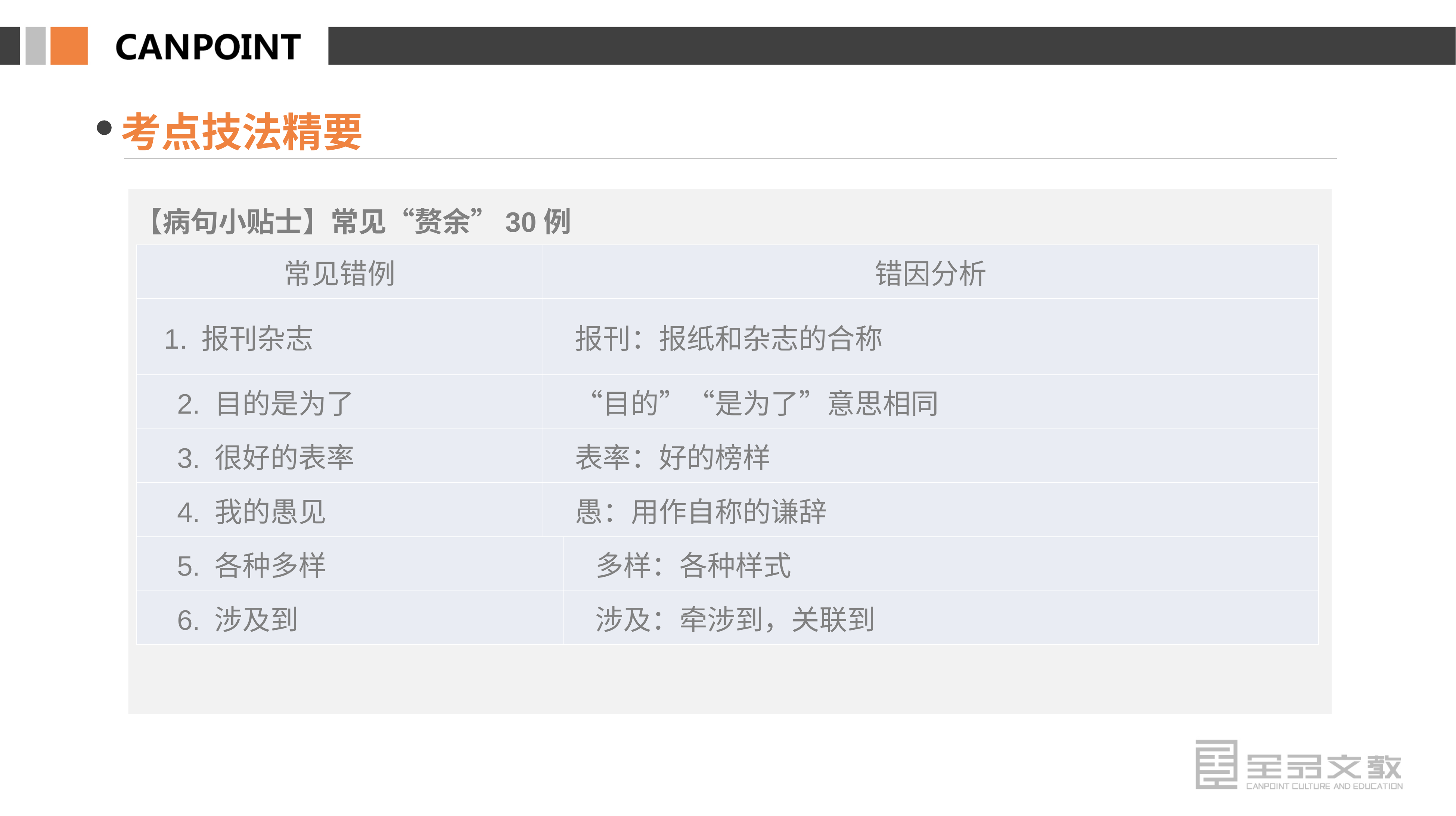

考点技法精要

【病句小贴士】常见“赘余”30例
| 常见错例 | 错因分析 |  |
| --- | --- | --- |
| 1. 报刊杂志 | 报刊：报纸和杂志的合称 |  |
| 2. 目的是为了 | “目的”“是为了”意思相同 |  |
| 3. 很好的表率 | 表率：好的榜样 |  |
| 4. 我的愚见 | 愚：用作自称的谦辞 |  |
| 5. 各种多样 |  | 多样：各种样式 |
| 6. 涉及到 |  | 涉及：牵涉到，关联到 |